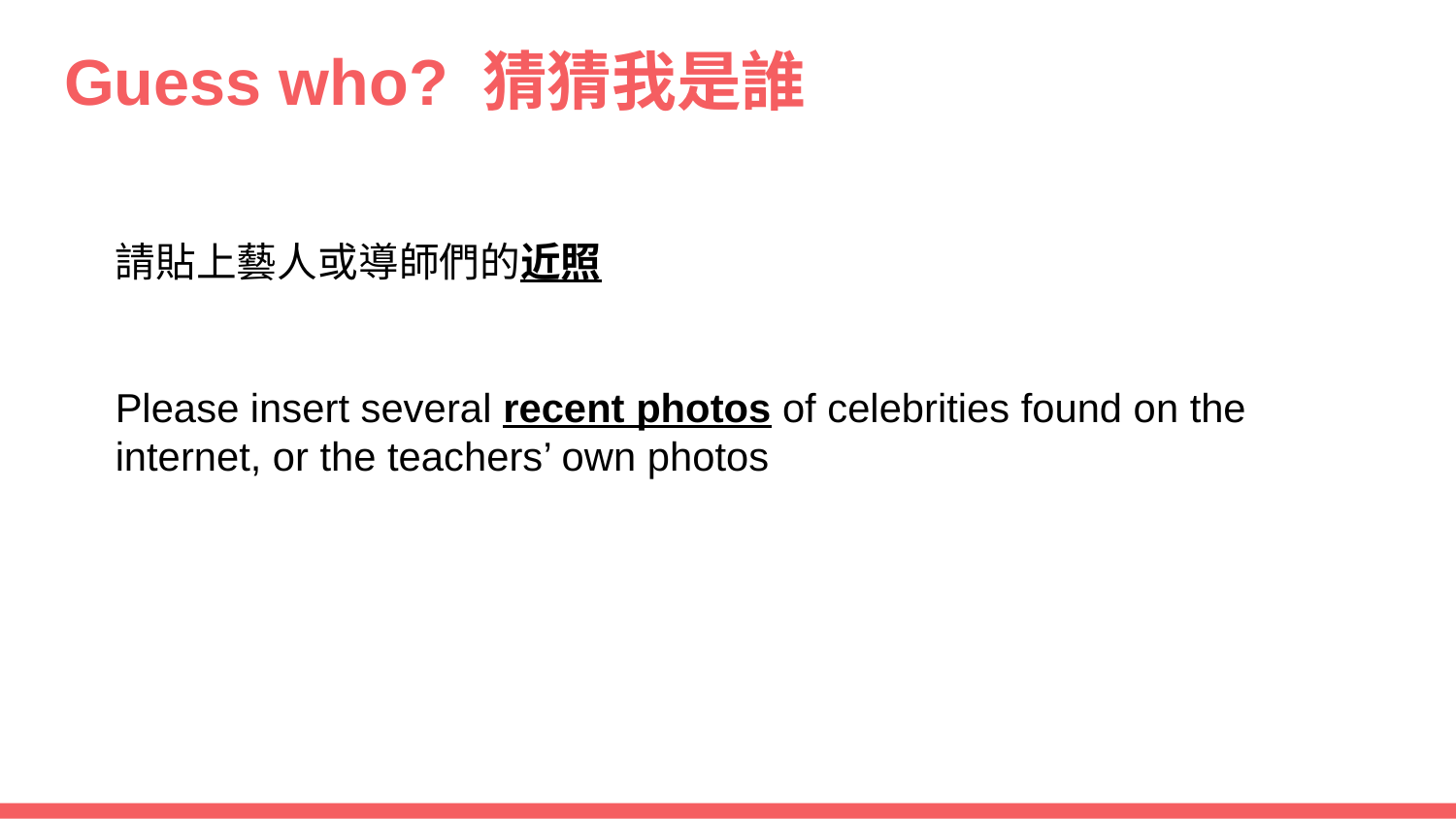

# Guess who? 猜猜我是誰

請貼上藝人或導師們的近照

Please insert several recent photos of celebrities found on the internet, or the teachers’ own photos